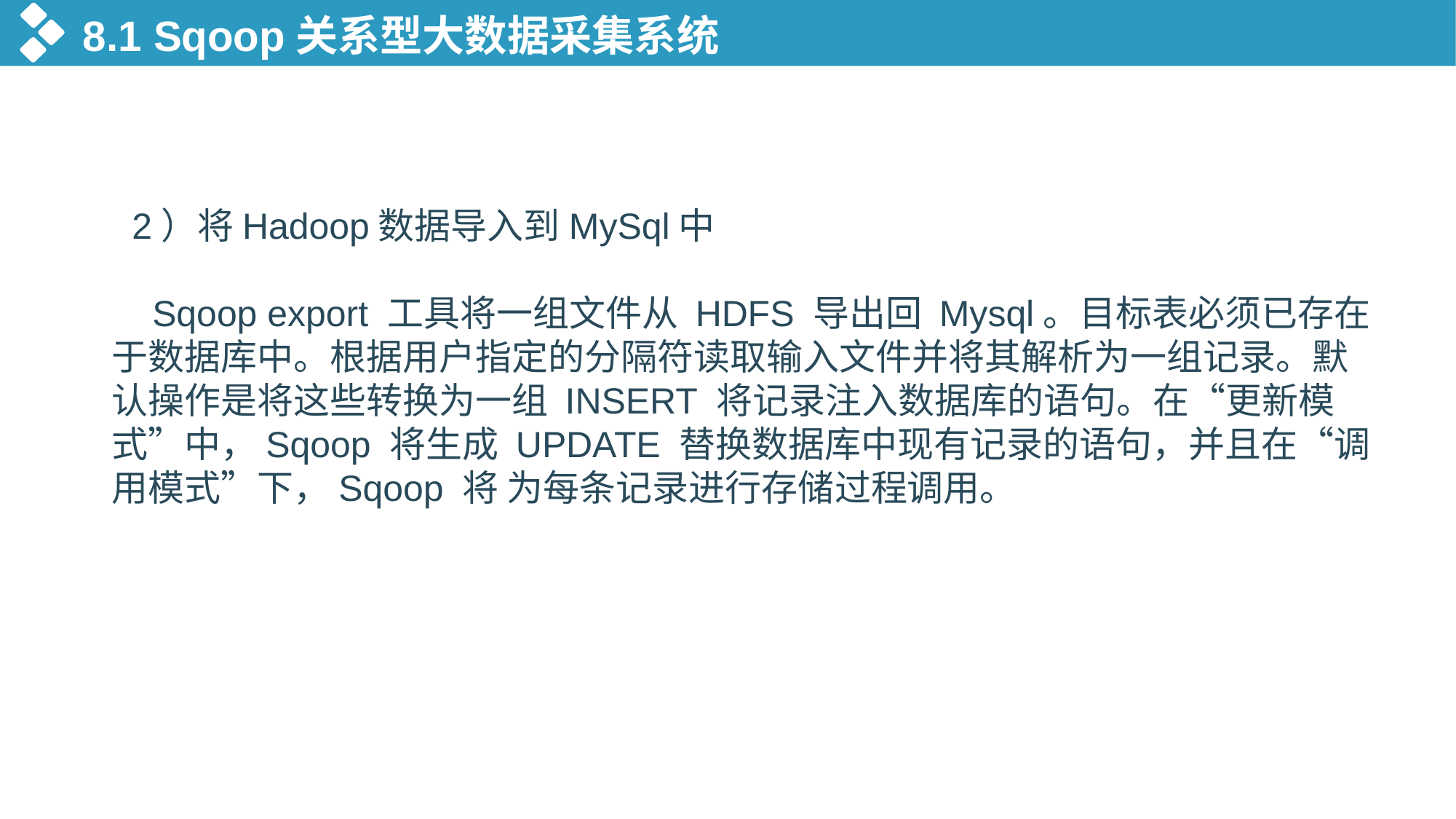

8.1 Sqoop关系型大数据采集系统

  2）将Hadoop数据导入到MySql中

    Sqoop export 工具将一组文件从 HDFS 导出回 Mysql。目标表必须已存在于数据库中。根据用户指定的分隔符读取输入文件并将其解析为一组记录。默认操作是将这些转换为一组 INSERT 将记录注入数据库的语句。在“更新模式”中，Sqoop 将生成 UPDATE 替换数据库中现有记录的语句，并且在“调用模式”下，Sqoop 将 为每条记录进行存储过程调用。